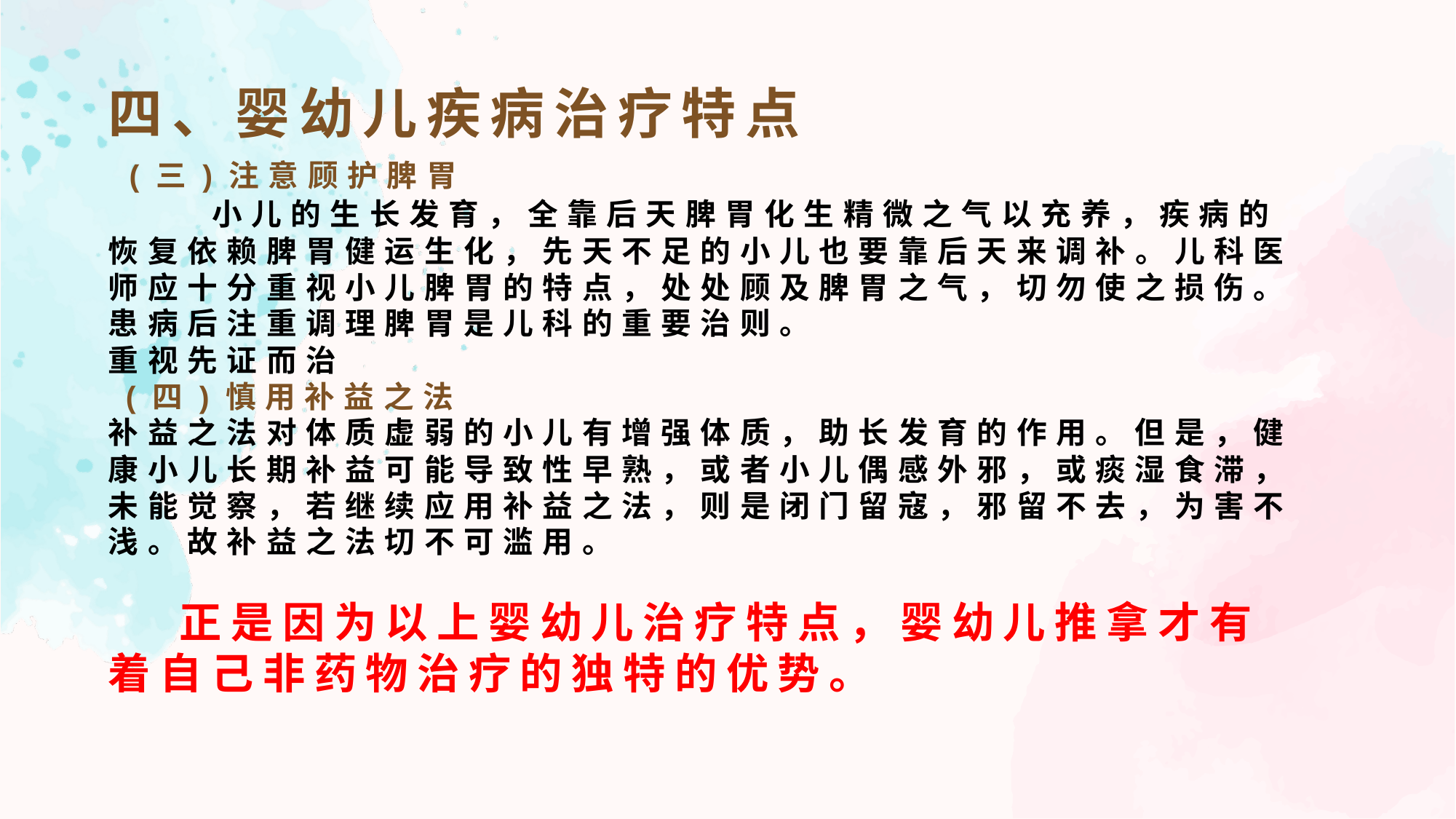

四、婴幼儿疾病治疗特点
 (三)注意顾护脾胃
      小儿的生长发育，全靠后天脾胃化生精微之气以充养，疾病的恢复依赖脾胃健运生化，先天不足的小儿也要靠后天来调补。儿科医师应十分重视小儿脾胃的特点，处处顾及脾胃之气，切勿使之损伤。患病后注重调理脾胃是儿科的重要治则。
重视先证而治
 (四)慎用补益之法
补益之法对体质虚弱的小儿有增强体质，助长发育的作用。但是，健康小儿长期补益可能导致性早熟，或者小儿偶感外邪，或痰湿食滞，未能觉察，若继续应用补益之法，则是闭门留寇，邪留不去，为害不浅。故补益之法切不可滥用。

    正是因为以上婴幼儿治疗特点，婴幼儿推拿才有着自己非药物治疗的独特的优势。